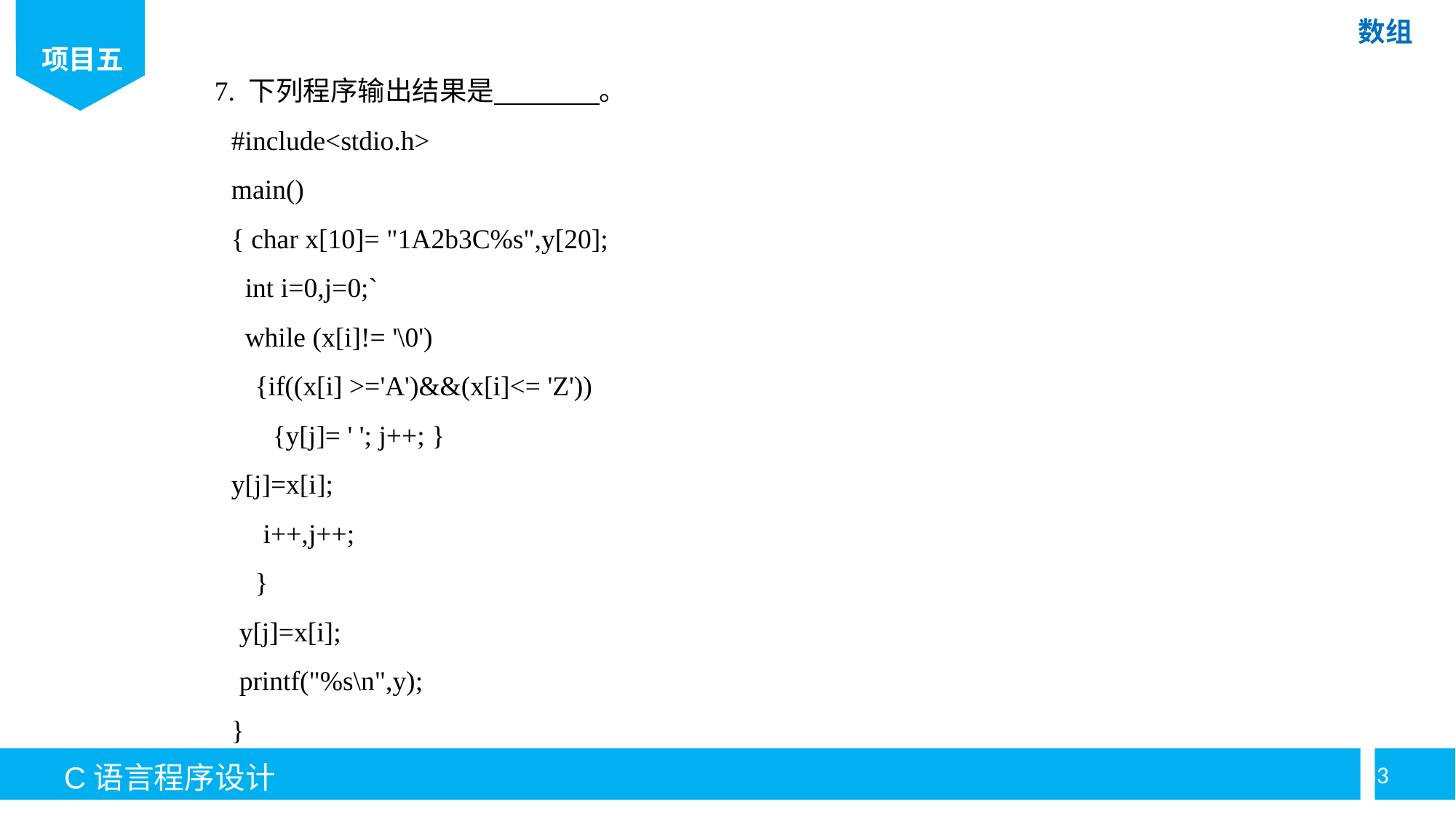

7. 下列程序输出结果是                 。
#include<stdio.h>
main()
{ char x[10]= "1A2b3C%s",y[20];
  int i=0,j=0;`
  while (x[i]!= '\0')
{if((x[i] >='A')&&(x[i]<= 'Z'))
      {y[j]= ' '; j++; }
y[j]=x[i];
i++,j++;
}
y[j]=x[i];
printf("%s\n",y);
}